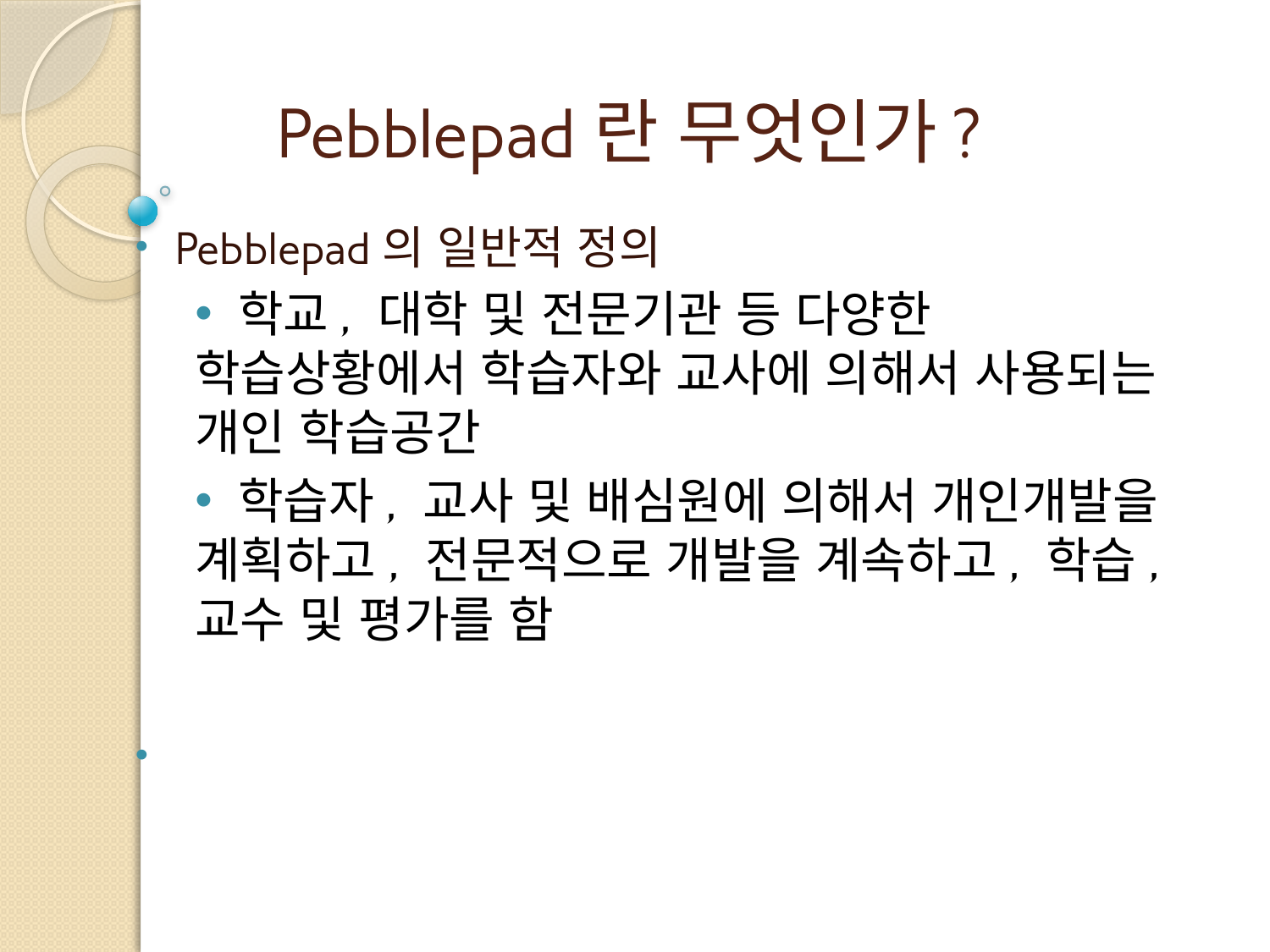

# Pebblepad란 무엇인가?
  Pebblepad의 일반적 정의
 학교, 대학 및 전문기관 등 다양한 학습상황에서 학습자와 교사에 의해서 사용되는 개인 학습공간
 학습자, 교사 및 배심원에 의해서 개인개발을 계획하고, 전문적으로 개발을 계속하고, 학습, 교수 및 평가를 함